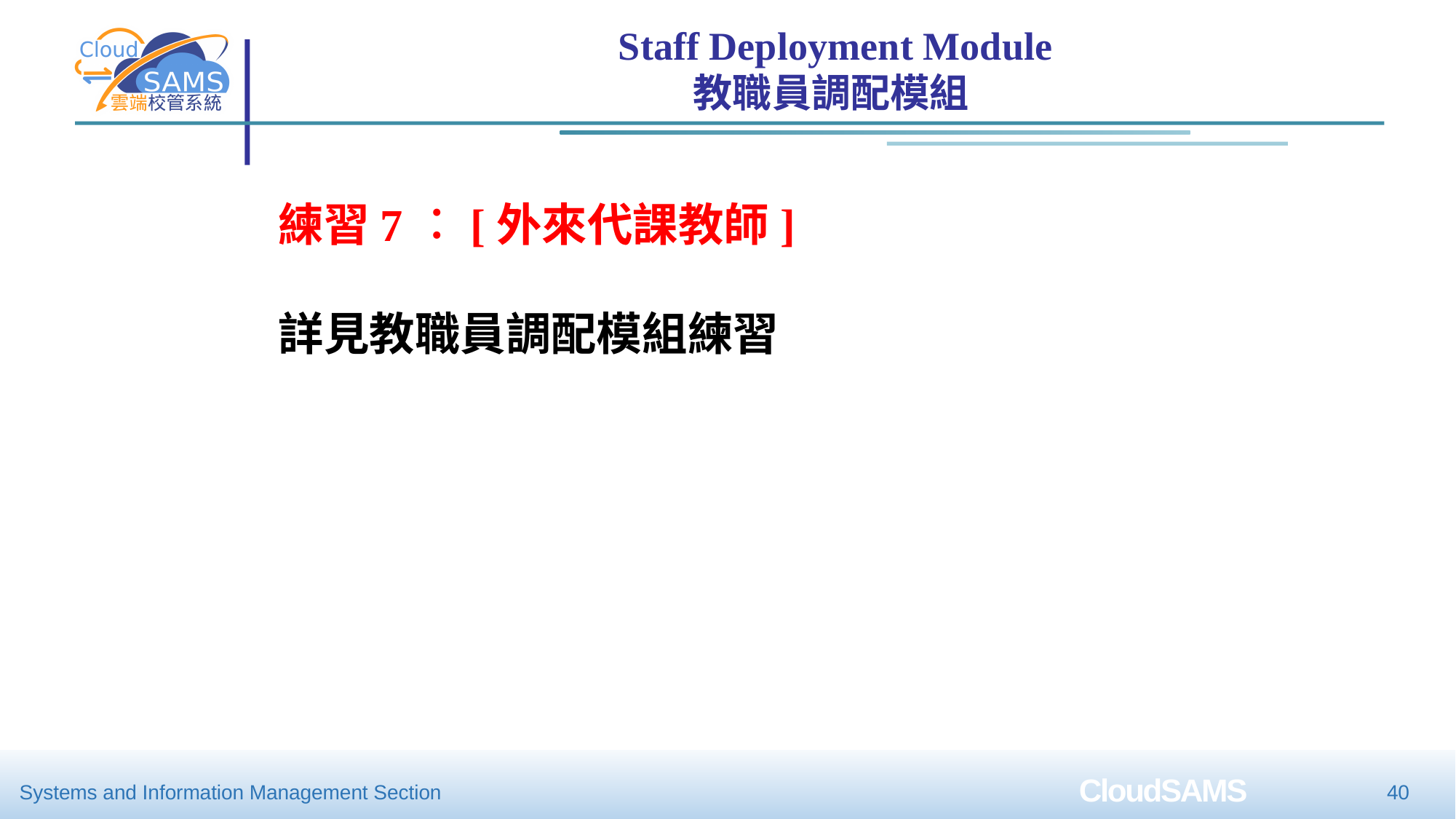

Staff Deployment Module
教職員調配模組
練習7︰[外來代課教師]

詳見教職員調配模組練習

40